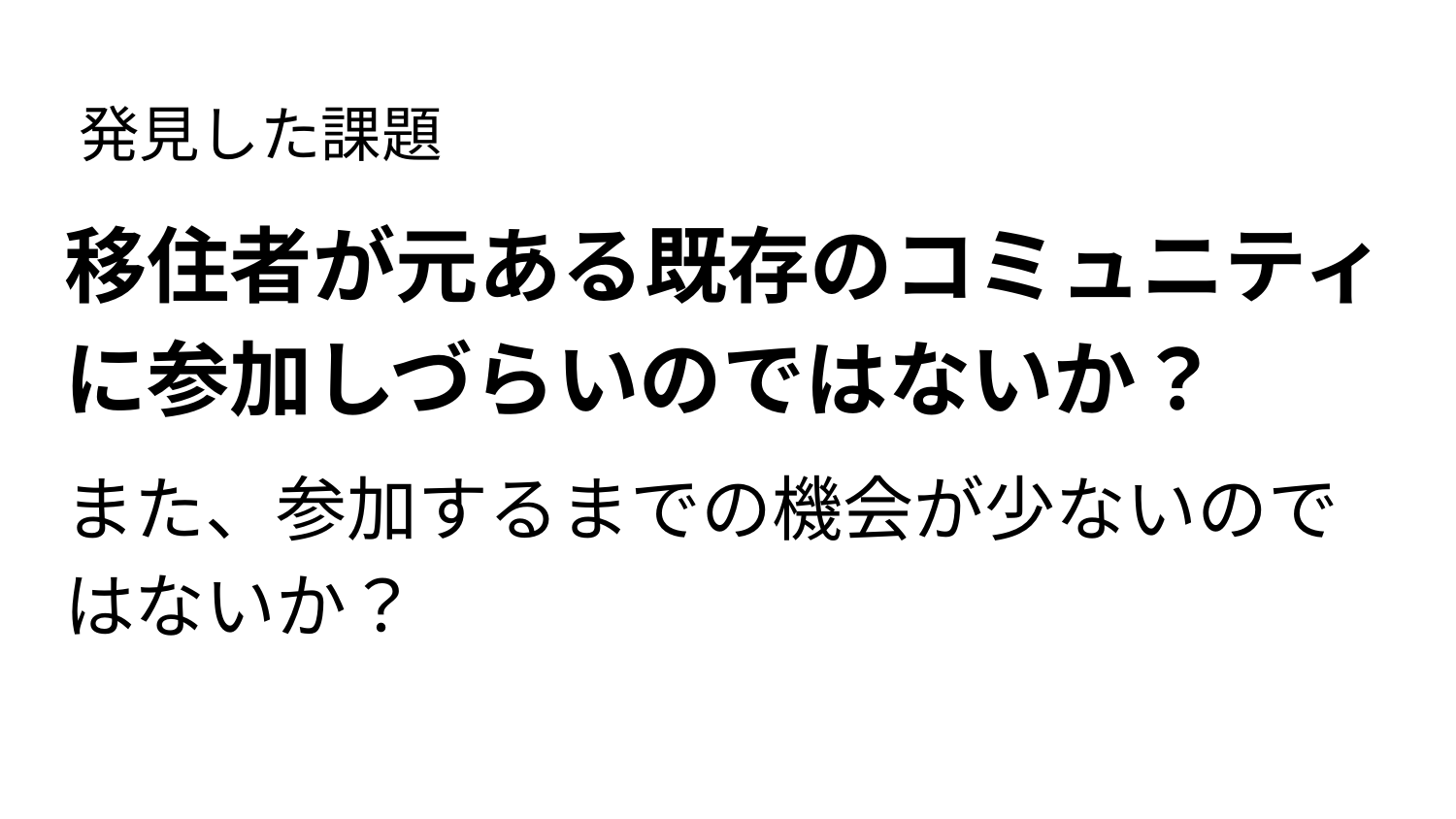

# ﻿発見した課題
移住者が元ある既存のコミュニティに参加しづらいのではないか？
また、参加するまでの機会が少ないのではないか？